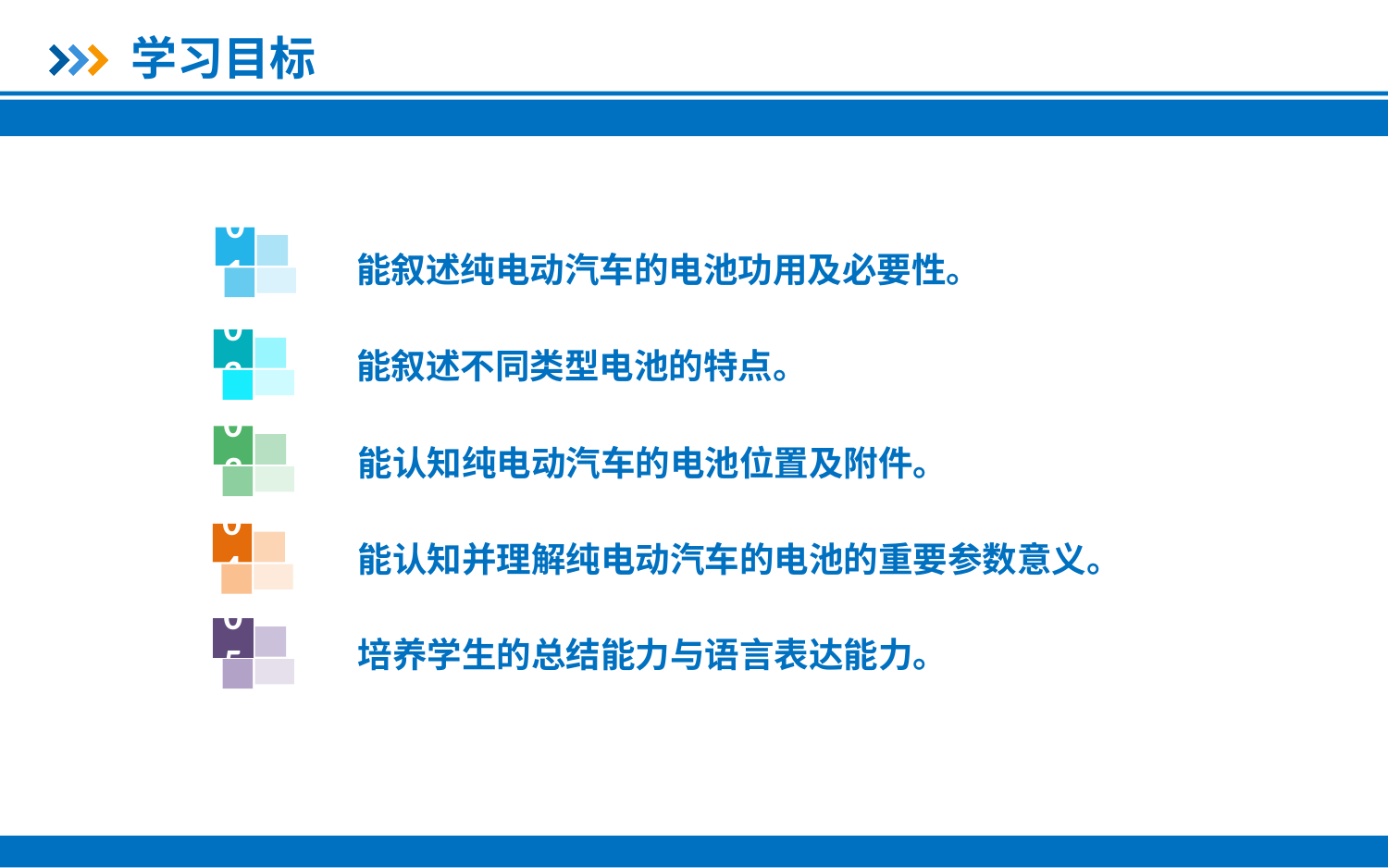

学习目标
01

能叙述纯电动汽车的电池功用及必要性。
02

能叙述不同类型电池的特点。
03

能认知纯电动汽车的电池位置及附件。
04

能认知并理解纯电动汽车的电池的重要参数意义。
05

培养学生的总结能力与语言表达能力。